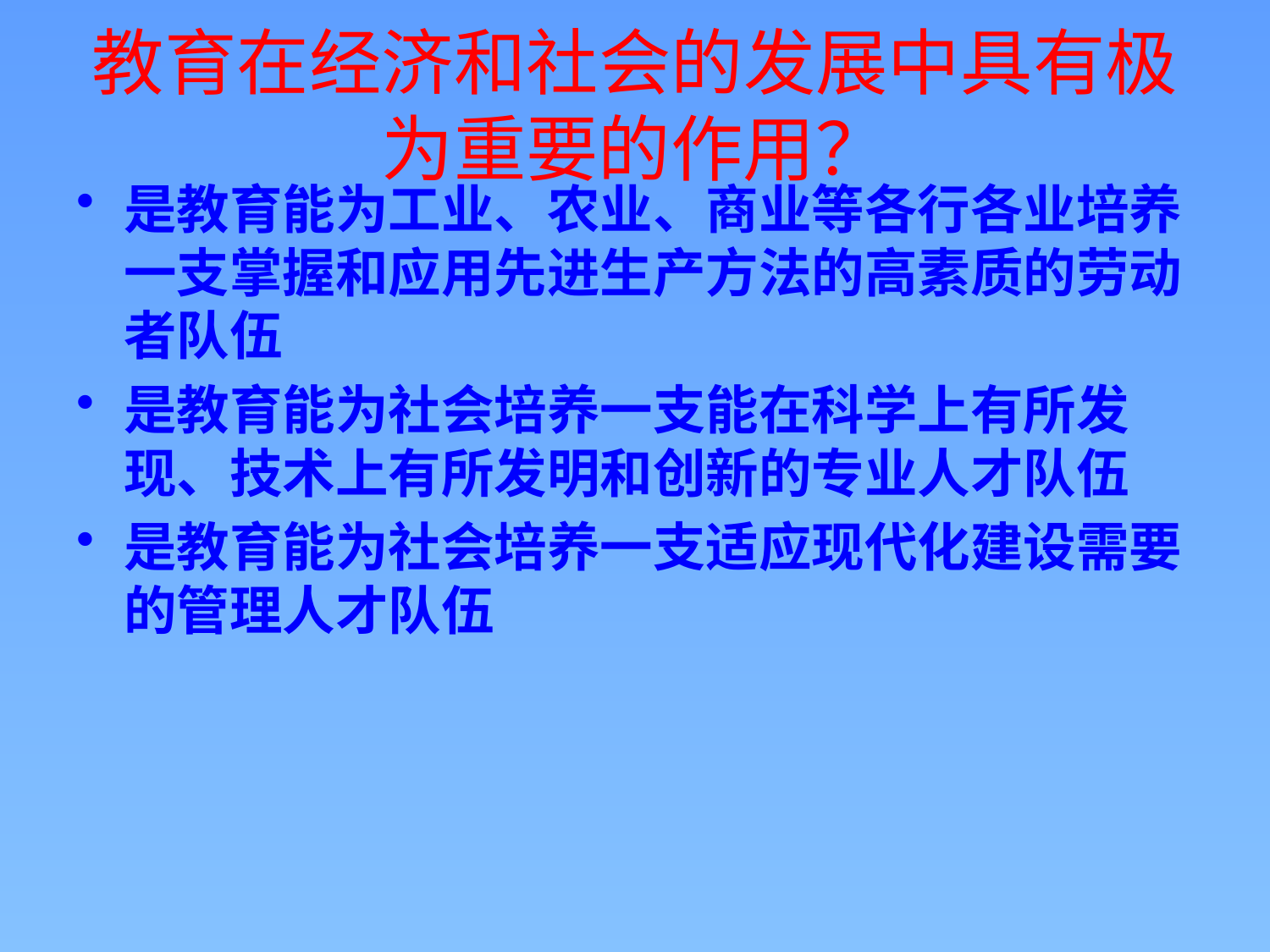

教育在经济和社会的发展中具有极为重要的作用？
是教育能为工业、农业、商业等各行各业培养一支掌握和应用先进生产方法的高素质的劳动者队伍
是教育能为社会培养一支能在科学上有所发现、技术上有所发明和创新的专业人才队伍
是教育能为社会培养一支适应现代化建设需要的管理人才队伍